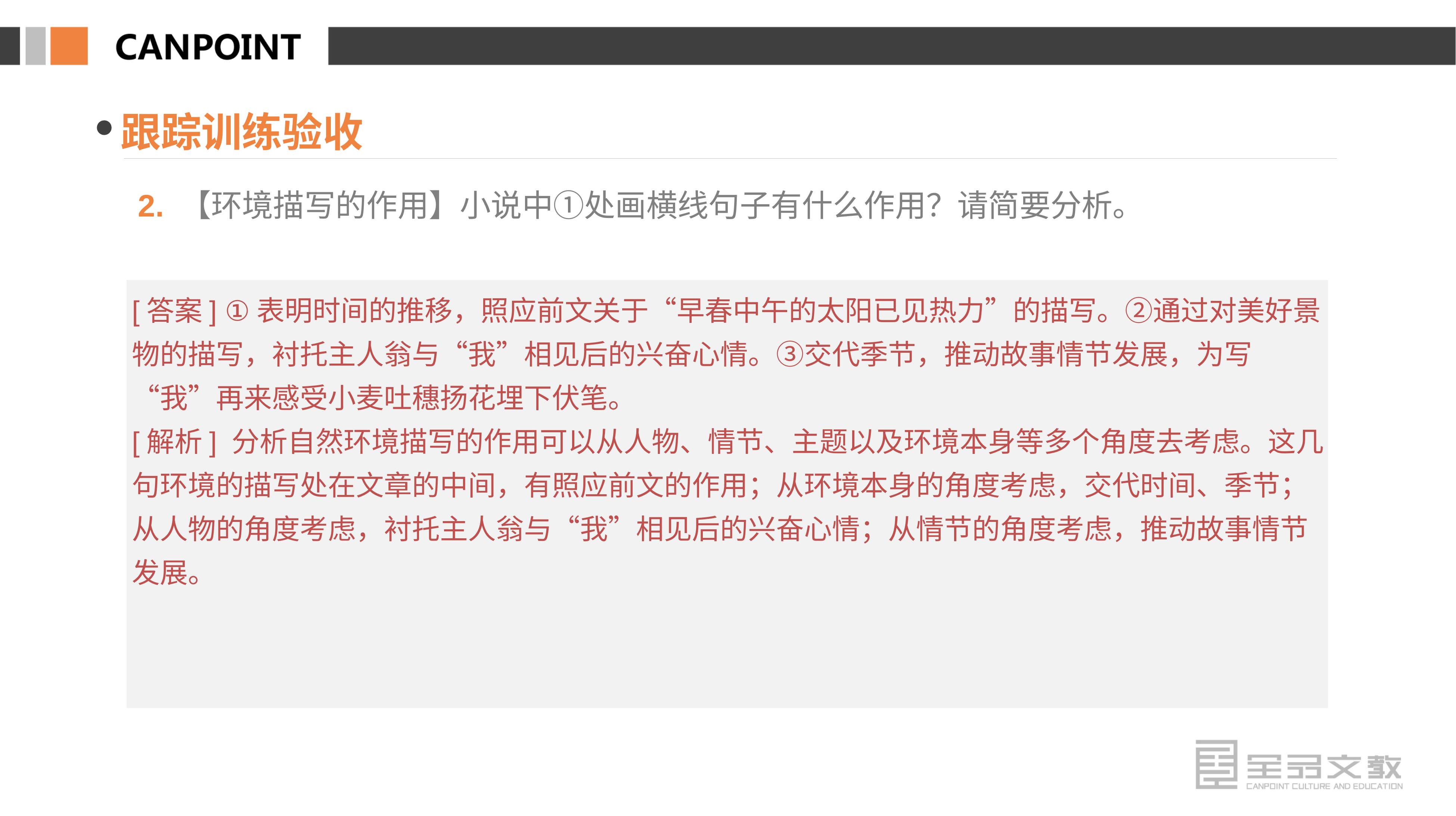

跟踪训练验收

 2. 【环境描写的作用】小说中①处画横线句子有什么作用？请简要分析。

[答案] ①表明时间的推移，照应前文关于“早春中午的太阳已见热力”的描写。②通过对美好景物的描写，衬托主人翁与“我”相见后的兴奋心情。③交代季节，推动故事情节发展，为写“我”再来感受小麦吐穗扬花埋下伏笔。
[解析] 分析自然环境描写的作用可以从人物、情节、主题以及环境本身等多个角度去考虑。这几句环境的描写处在文章的中间，有照应前文的作用；从环境本身的角度考虑，交代时间、季节；从人物的角度考虑，衬托主人翁与“我”相见后的兴奋心情；从情节的角度考虑，推动故事情节发展。